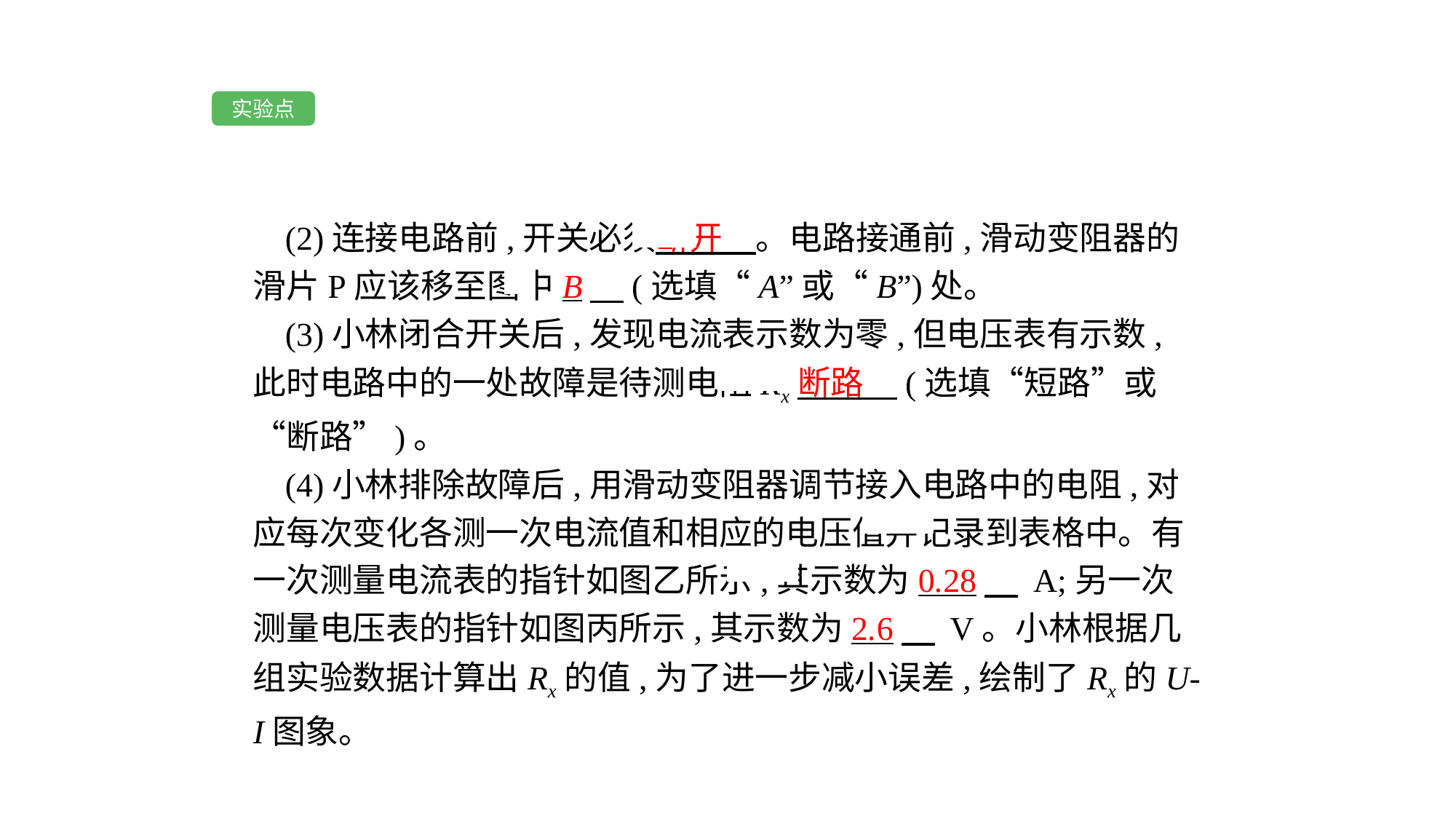

实验点
(2)连接电路前,开关必须断开　。电路接通前,滑动变阻器的滑片P应该移至图中B　(选填“A”或“B”)处。
(3)小林闭合开关后,发现电流表示数为零,但电压表有示数,此时电路中的一处故障是待测电阻Rx断路　(选填“短路”或“断路”)。
(4)小林排除故障后,用滑动变阻器调节接入电路中的电阻,对应每次变化各测一次电流值和相应的电压值并记录到表格中。有一次测量电流表的指针如图乙所示,其示数为0.28　 A;另一次测量电压表的指针如图丙所示,其示数为2.6　 V。小林根据几组实验数据计算出Rx的值,为了进一步减小误差,绘制了Rx的U-I图象。